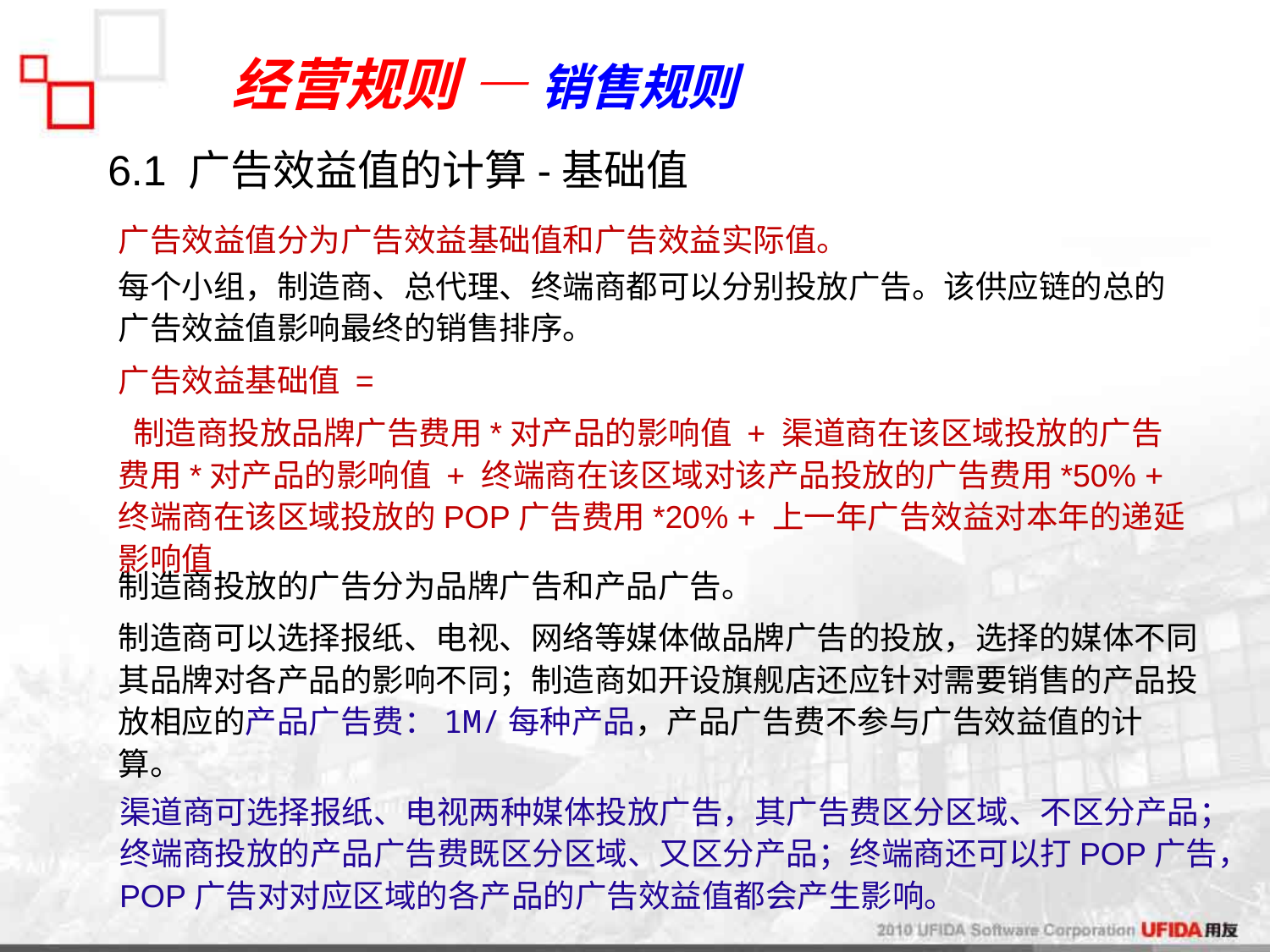

经营规则 — 销售规则
6.1 广告效益值的计算-基础值
广告效益值分为广告效益基础值和广告效益实际值。
每个小组，制造商、总代理、终端商都可以分别投放广告。该供应链的总的广告效益值影响最终的销售排序。
广告效益基础值 =
 制造商投放品牌广告费用*对产品的影响值 + 渠道商在该区域投放的广告费用*对产品的影响值 + 终端商在该区域对该产品投放的广告费用*50% + 终端商在该区域投放的POP广告费用*20% + 上一年广告效益对本年的递延影响值
制造商投放的广告分为品牌广告和产品广告。
制造商可以选择报纸、电视、网络等媒体做品牌广告的投放，选择的媒体不同其品牌对各产品的影响不同；制造商如开设旗舰店还应针对需要销售的产品投放相应的产品广告费：1M/每种产品，产品广告费不参与广告效益值的计算。
渠道商可选择报纸、电视两种媒体投放广告，其广告费区分区域、不区分产品；
终端商投放的产品广告费既区分区域、又区分产品；终端商还可以打POP广告，POP广告对对应区域的各产品的广告效益值都会产生影响。